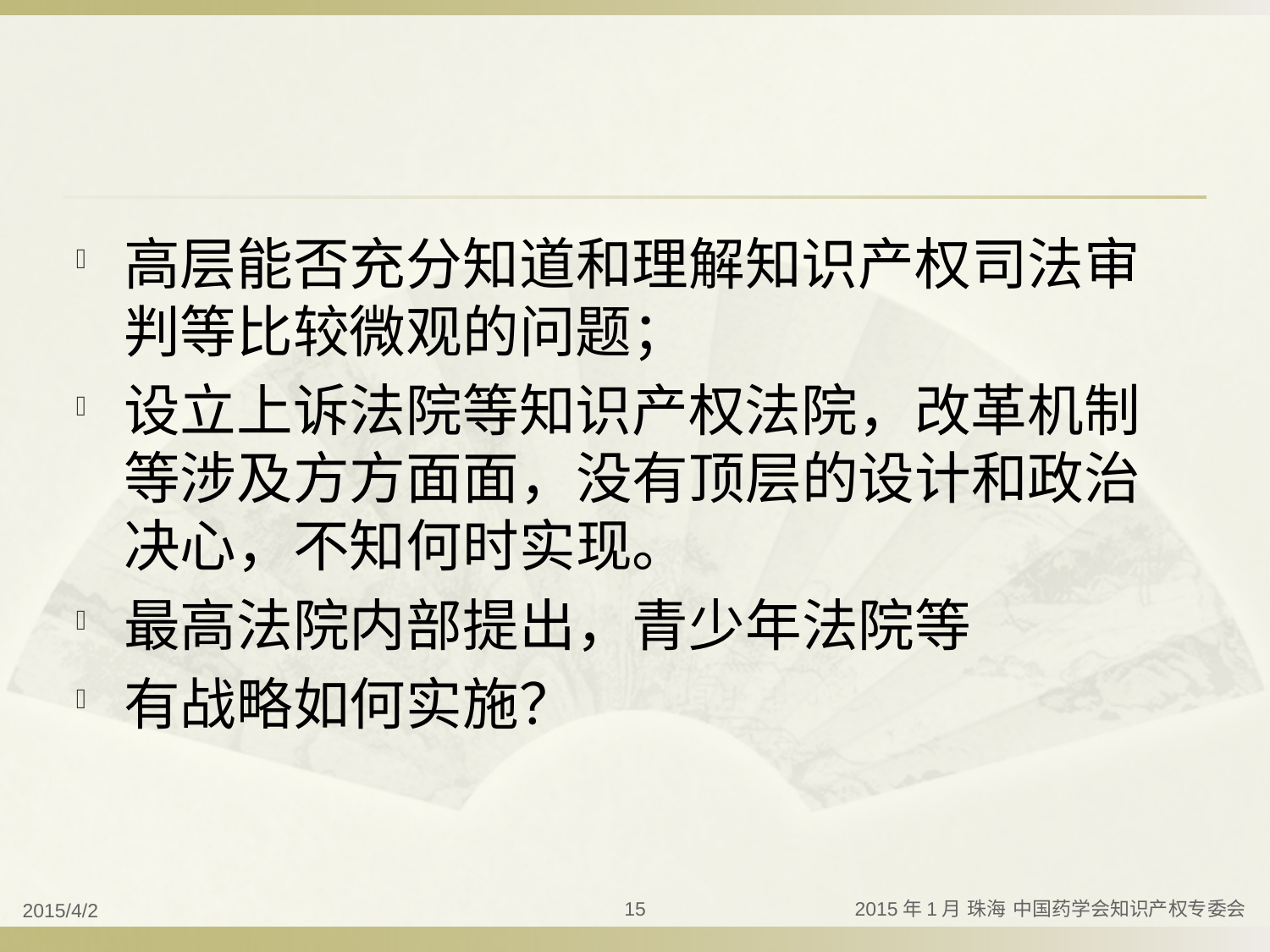

#
高层能否充分知道和理解知识产权司法审判等比较微观的问题；
设立上诉法院等知识产权法院，改革机制等涉及方方面面，没有顶层的设计和政治决心，不知何时实现。
最高法院内部提出，青少年法院等
有战略如何实施？

2015/4/2
15
2015年1月 珠海 中国药学会知识产权专委会